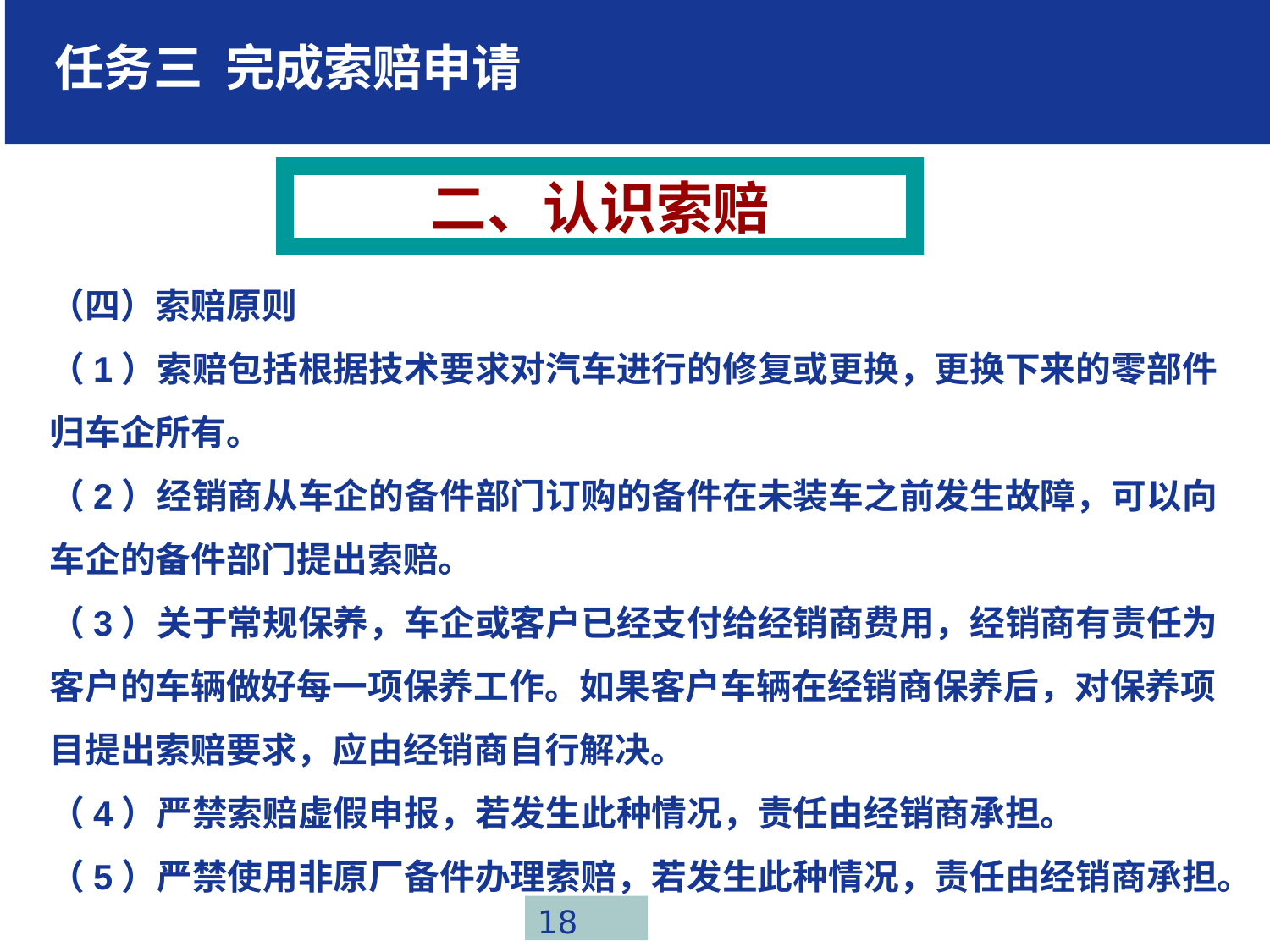

任务三  完成索赔申请
二、认识索赔
（四）索赔原则
（1）索赔包括根据技术要求对汽车进行的修复或更换，更换下来的零部件归车企所有。
（2）经销商从车企的备件部门订购的备件在未装车之前发生故障，可以向车企的备件部门提出索赔。
（3）关于常规保养，车企或客户已经支付给经销商费用，经销商有责任为客户的车辆做好每一项保养工作。如果客户车辆在经销商保养后，对保养项目提出索赔要求，应由经销商自行解决。
（4）严禁索赔虚假申报，若发生此种情况，责任由经销商承担。
（5）严禁使用非原厂备件办理索赔，若发生此种情况，责任由经销商承担。
18